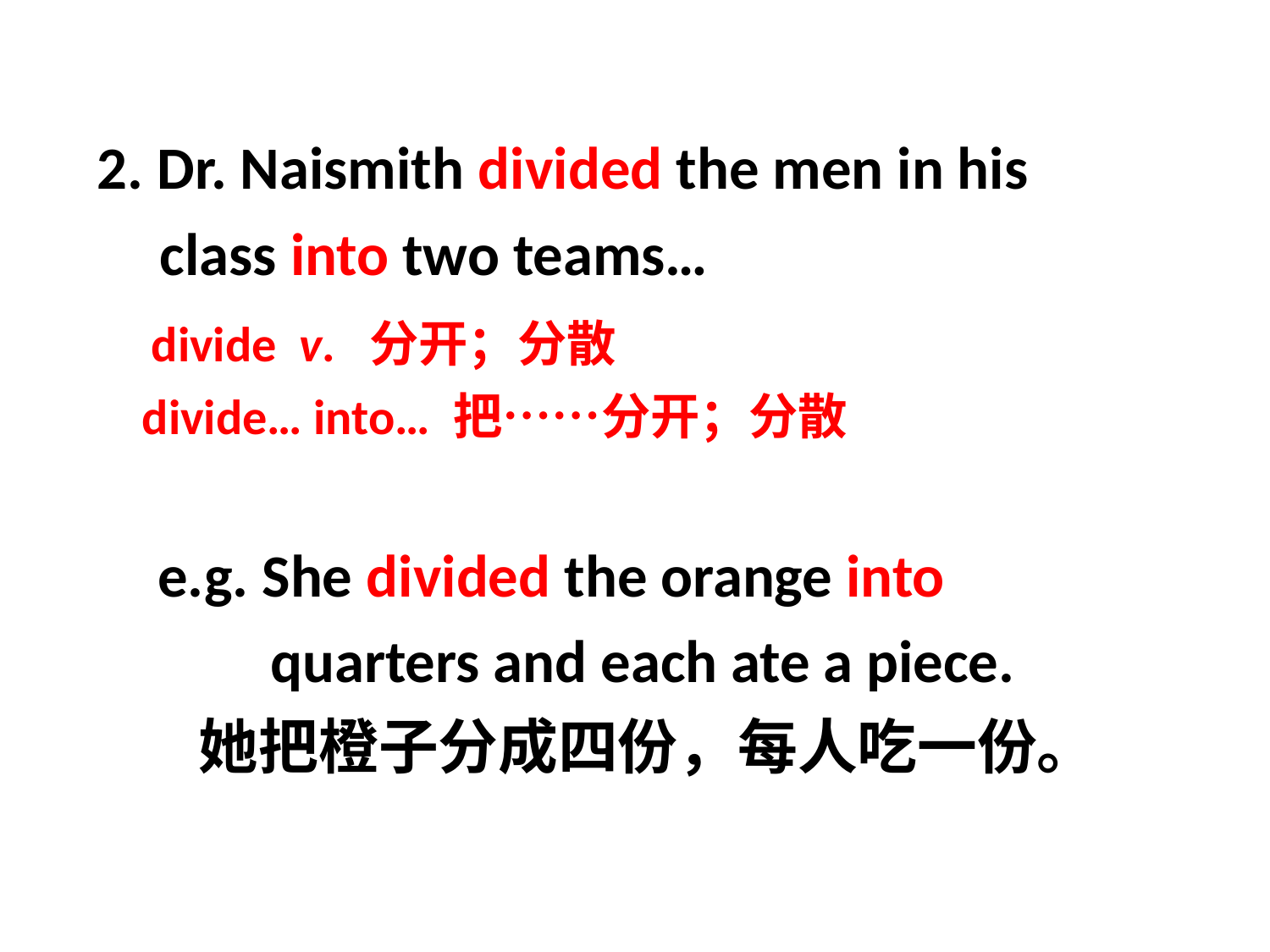

2. Dr. Naismith divided the men in his class into two teams…
    divide  v.  分开；分散
    divide… into… 把……分开；分散
e.g. She divided the orange into quarters and each ate a piece.
  她把橙子分成四份，每人吃一份。